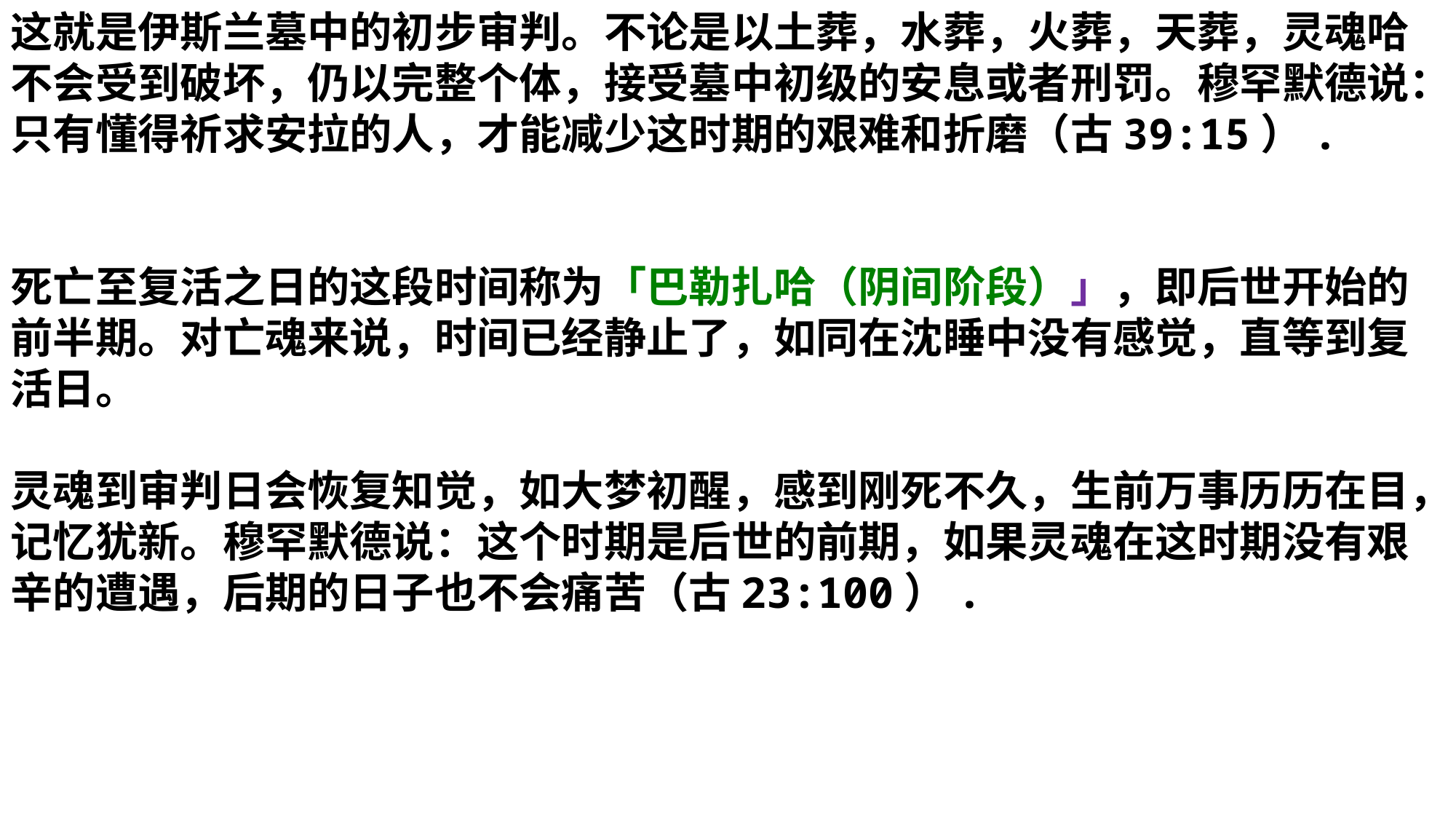

这就是伊斯兰墓中的初步审判。不论是以土葬，水葬，火葬，天葬，灵魂哈不会受到破坏，仍以完整个体，接受墓中初级的安息或者刑罚。穆罕默德说：只有懂得祈求安拉的人，才能减少这时期的艰难和折磨（古39:15）.

死亡至复活之日的这段时间称为「巴勒扎哈（阴间阶段）」，即后世开始的前半期。对亡魂来说，时间已经静止了，如同在沈睡中没有感觉，直等到复活日。

灵魂到审判日会恢复知觉，如大梦初醒，感到刚死不久，生前万事历历在目，记忆犹新。穆罕默德说：这个时期是后世的前期，如果灵魂在这时期没有艰辛的遭遇，后期的日子也不会痛苦（古23:100）.